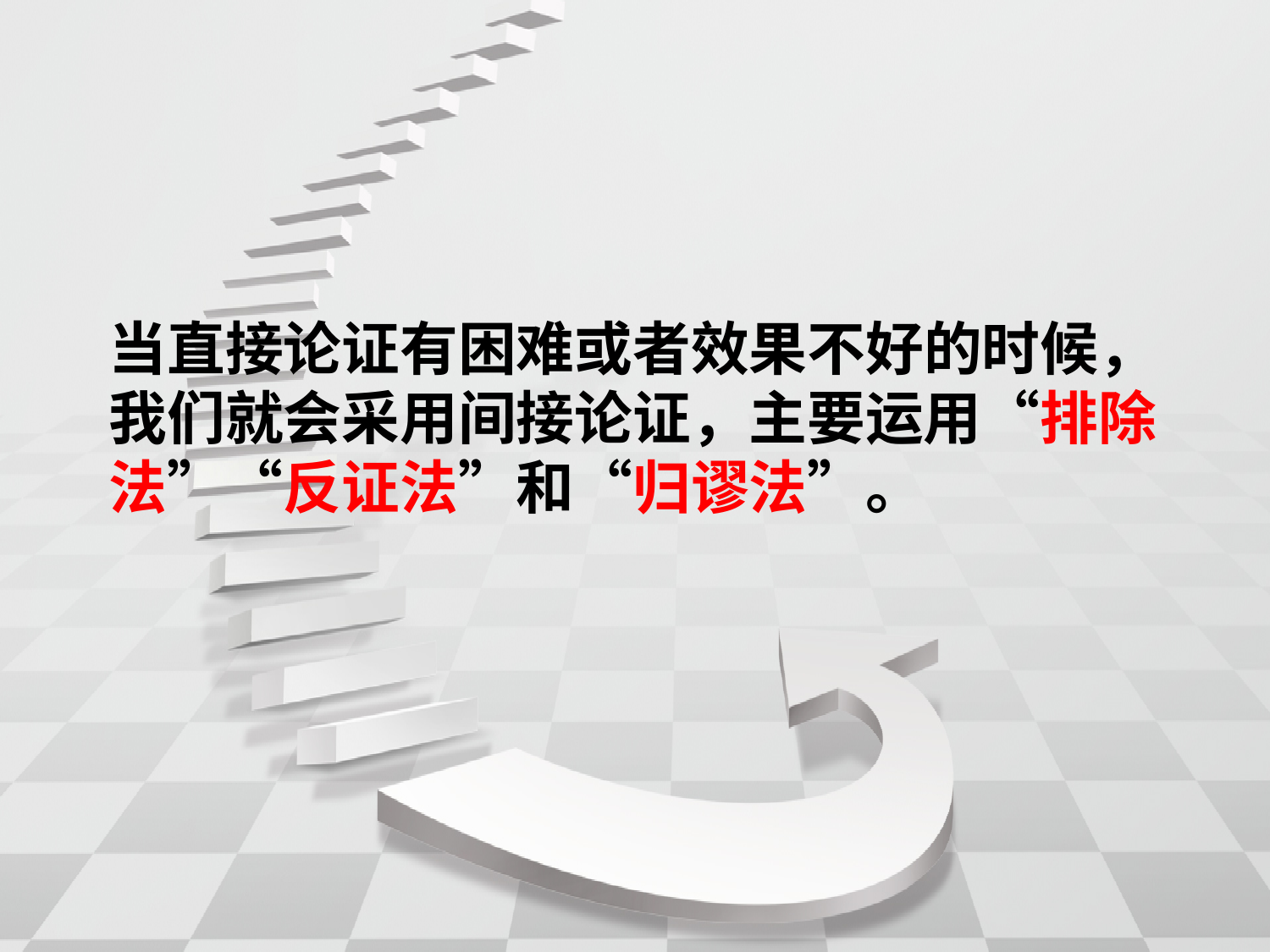

当直接论证有困难或者效果不好的时候，我们就会采用间接论证，主要运用“排除法”“反证法”和“归谬法”。